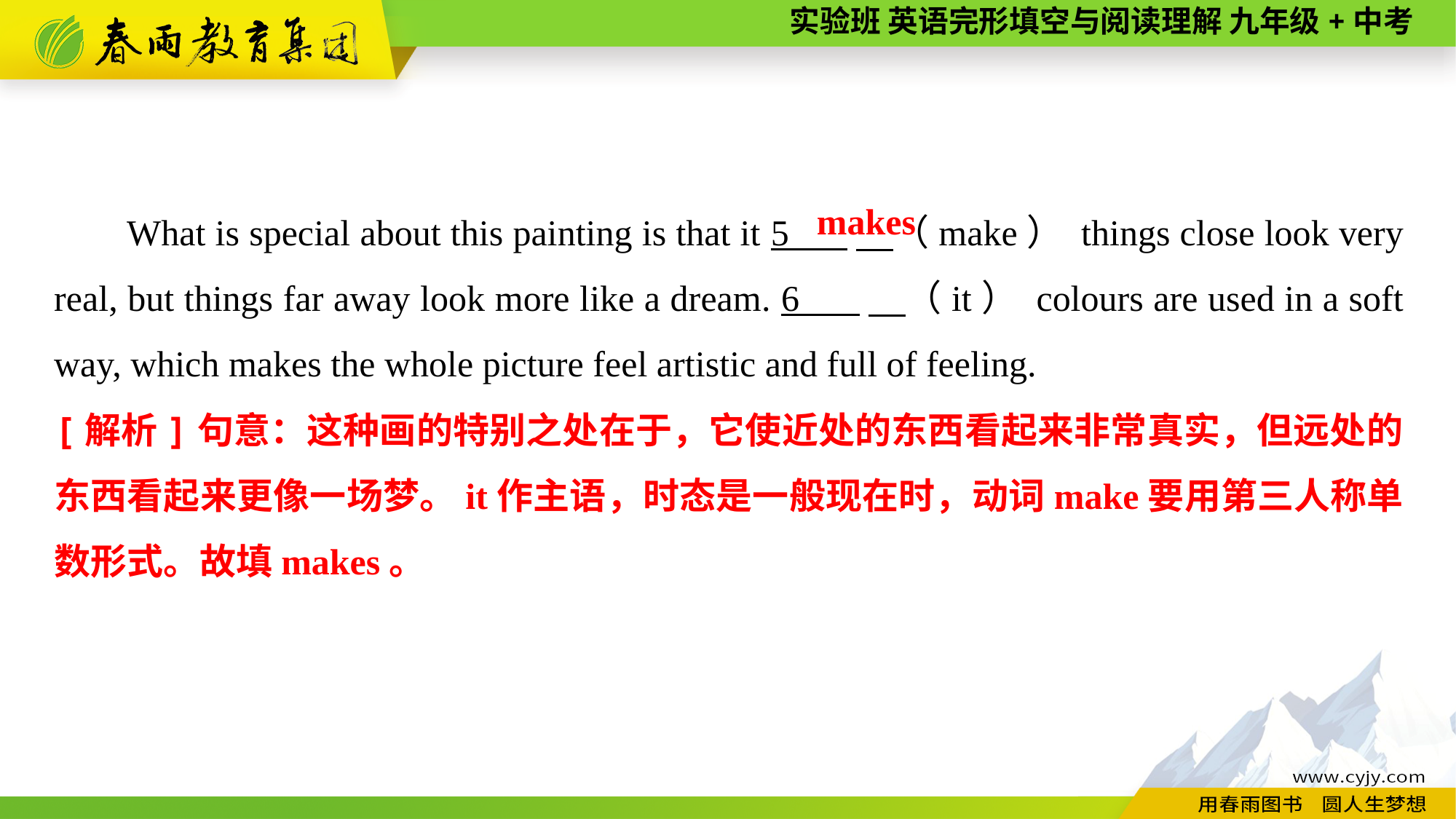

What is special about this painting is that it 5      　（make） things close look very real, but things far away look more like a dream. 6      　（it） colours are used in a soft way, which makes the whole picture feel artistic and full of feeling.
makes
[解析]句意：这种画的特别之处在于，它使近处的东西看起来非常真实，但远处的东西看起来更像一场梦。it作主语，时态是一般现在时，动词make要用第三人称单数形式。故填makes。